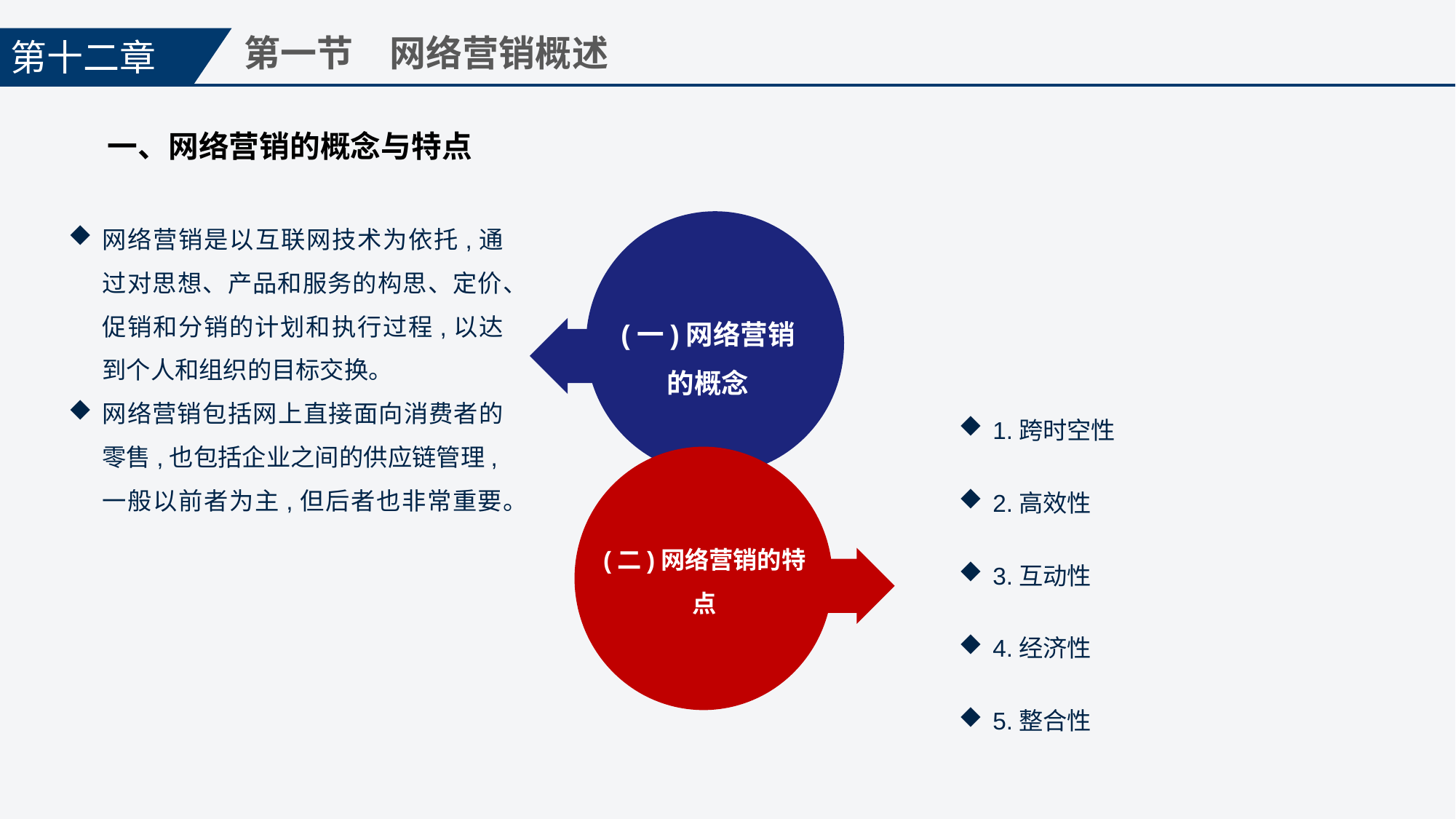

第十二章
第一节　网络营销概述
一、网络营销的概念与特点
网络营销是以互联网技术为依托,通过对思想、产品和服务的构思、定价、促销和分销的计划和执行过程,以达到个人和组织的目标交换。
网络营销包括网上直接面向消费者的零售,也包括企业之间的供应链管理,一般以前者为主,但后者也非常重要。

(一)网络营销的概念

1.跨时空性
2.高效性
3.互动性
4.经济性
5.整合性

(二)网络营销的特点